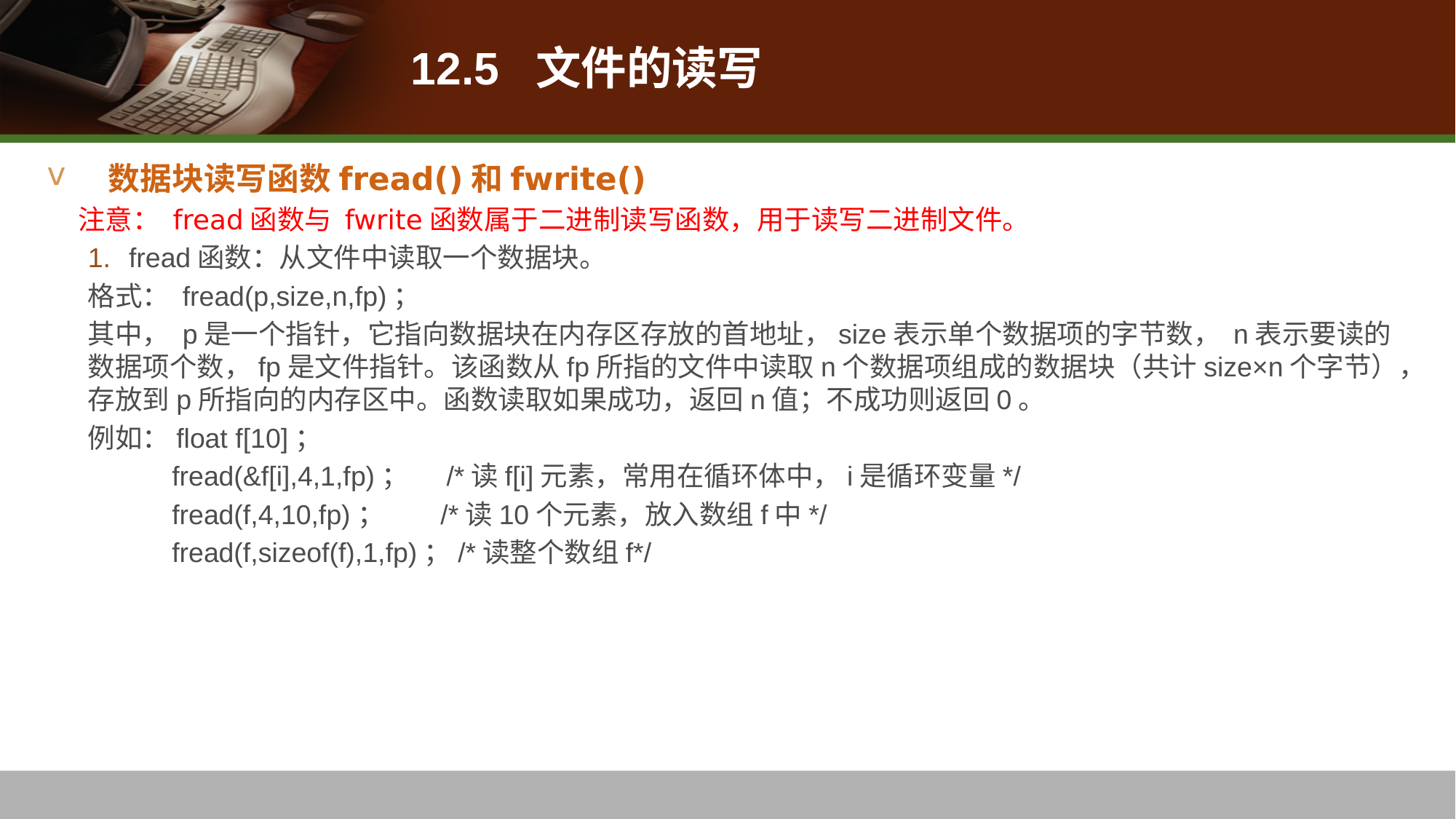

# 12.5  文件的读写
数据块读写函数fread()和fwrite()
    注意： fread函数与 fwrite函数属于二进制读写函数，用于读写二进制文件。
fread函数：从文件中读取一个数据块。
格式： fread(p,size,n,fp)；
其中， p是一个指针，它指向数据块在内存区存放的首地址，size表示单个数据项的字节数， n表示要读的数据项个数，fp是文件指针。该函数从fp所指的文件中读取n个数据项组成的数据块（共计size×n个字节），存放到p所指向的内存区中。函数读取如果成功，返回n值；不成功则返回0。
例如：float f[10]；
           fread(&f[i],4,1,fp)；     /*读f[i]元素，常用在循环体中，i是循环变量*/
           fread(f,4,10,fp)；        /*读10个元素，放入数组f中*/
           fread(f,sizeof(f),1,fp)；/*读整个数组f*/